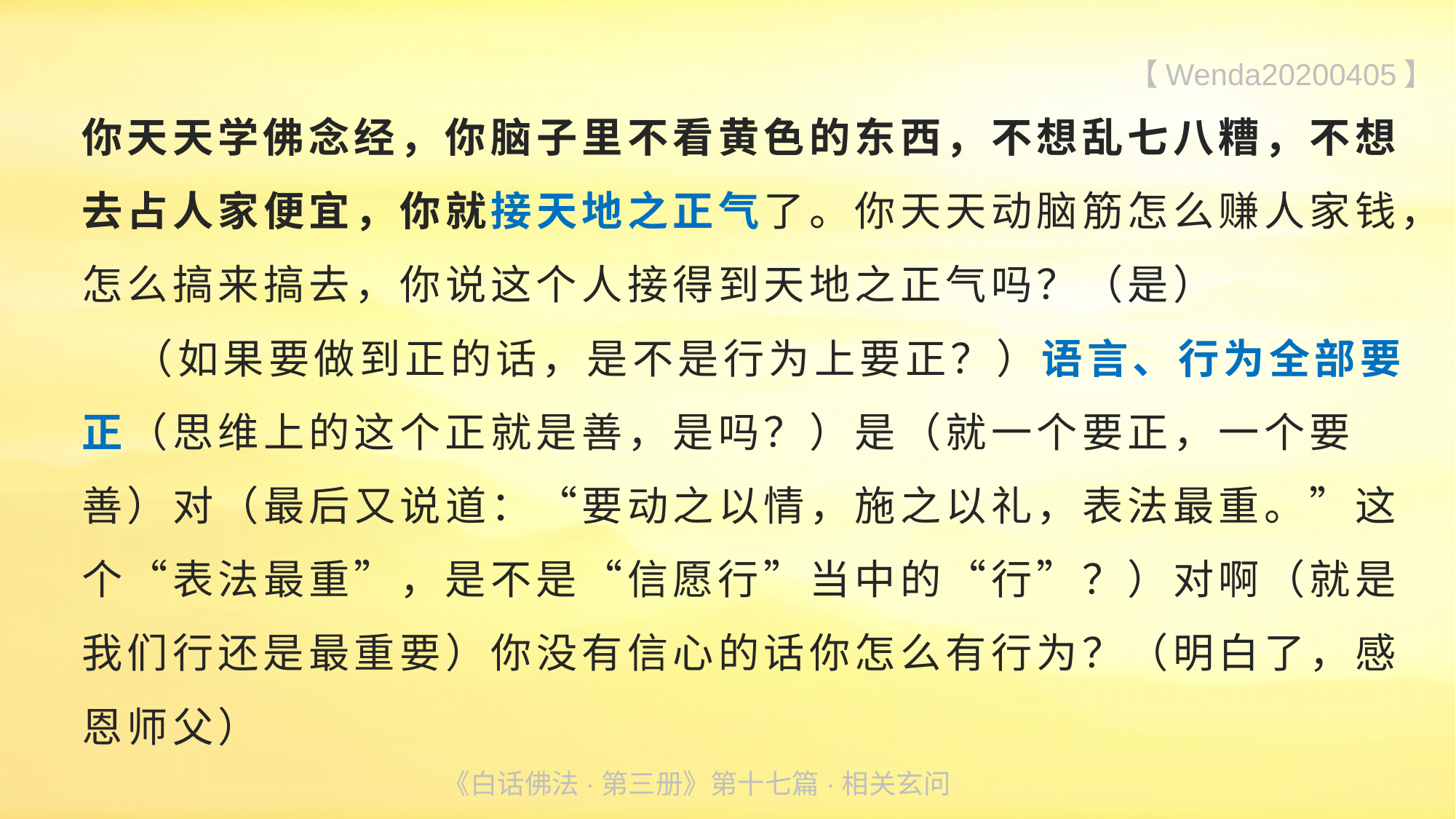

【Wenda20200405】
你天天学佛念经，你脑子里不看黄色的东西，不想乱七八糟，不想去占人家便宜，你就接天地之正气了。你天天动脑筋怎么赚人家钱，怎么搞来搞去，你说这个人接得到天地之正气吗？（是）
   （如果要做到正的话，是不是行为上要正？）语言、行为全部要正（思维上的这个正就是善，是吗？）是（就一个要正，一个要善）对（最后又说道：“要动之以情，施之以礼，表法最重。”这个“表法最重”，是不是“信愿行”当中的“行”？）对啊（就是我们行还是最重要）你没有信心的话你怎么有行为？（明白了，感恩师父）
《白话佛法·第三册》第十七篇·相关玄问